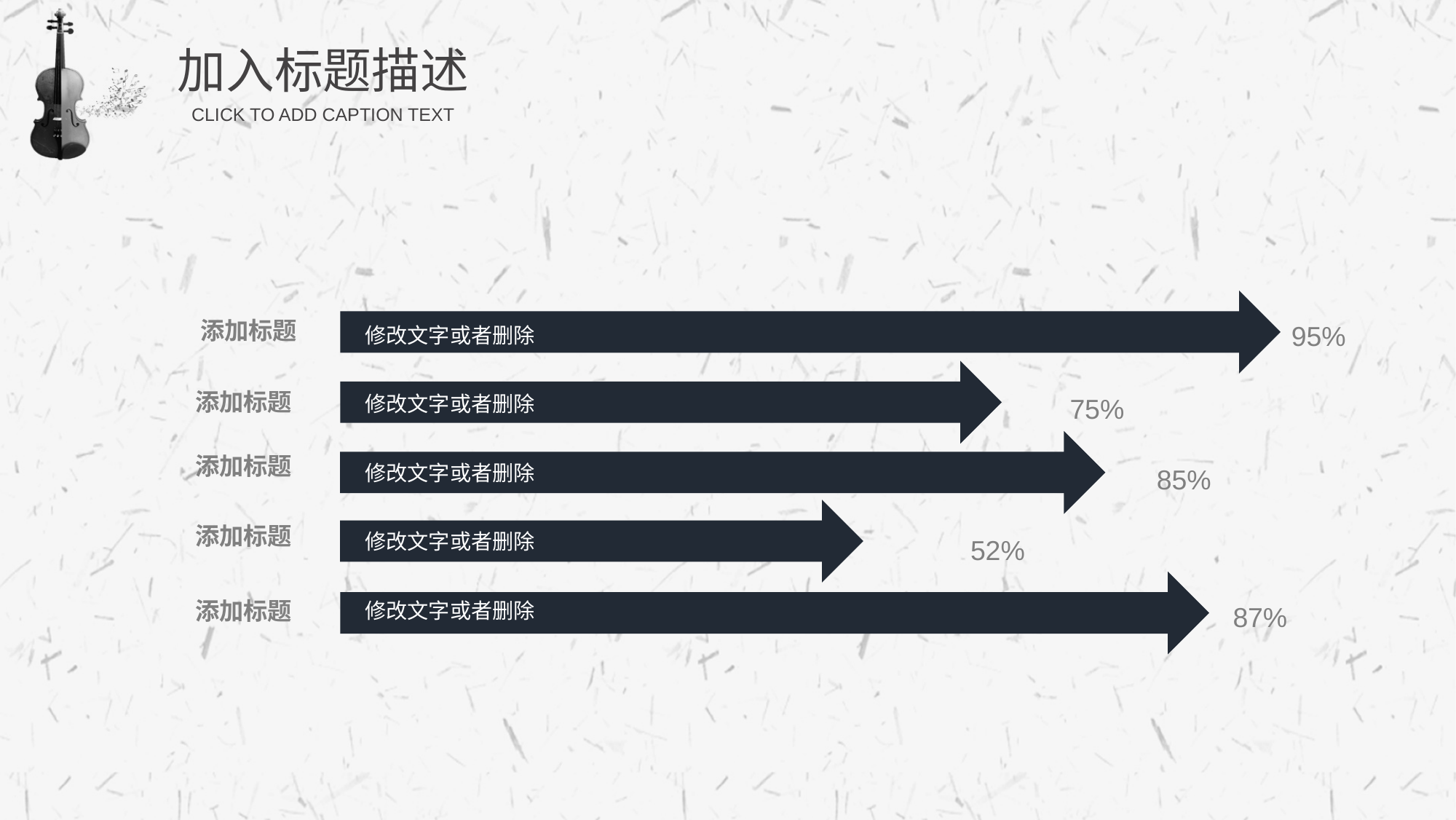

加入标题描述
CLICK TO ADD CAPTION TEXT

修改文字或者删除
添加标题
95%

修改文字或者删除
添加标题
75%

修改文字或者删除
添加标题
85%

修改文字或者删除
添加标题
52%

修改文字或者删除
添加标题
87%